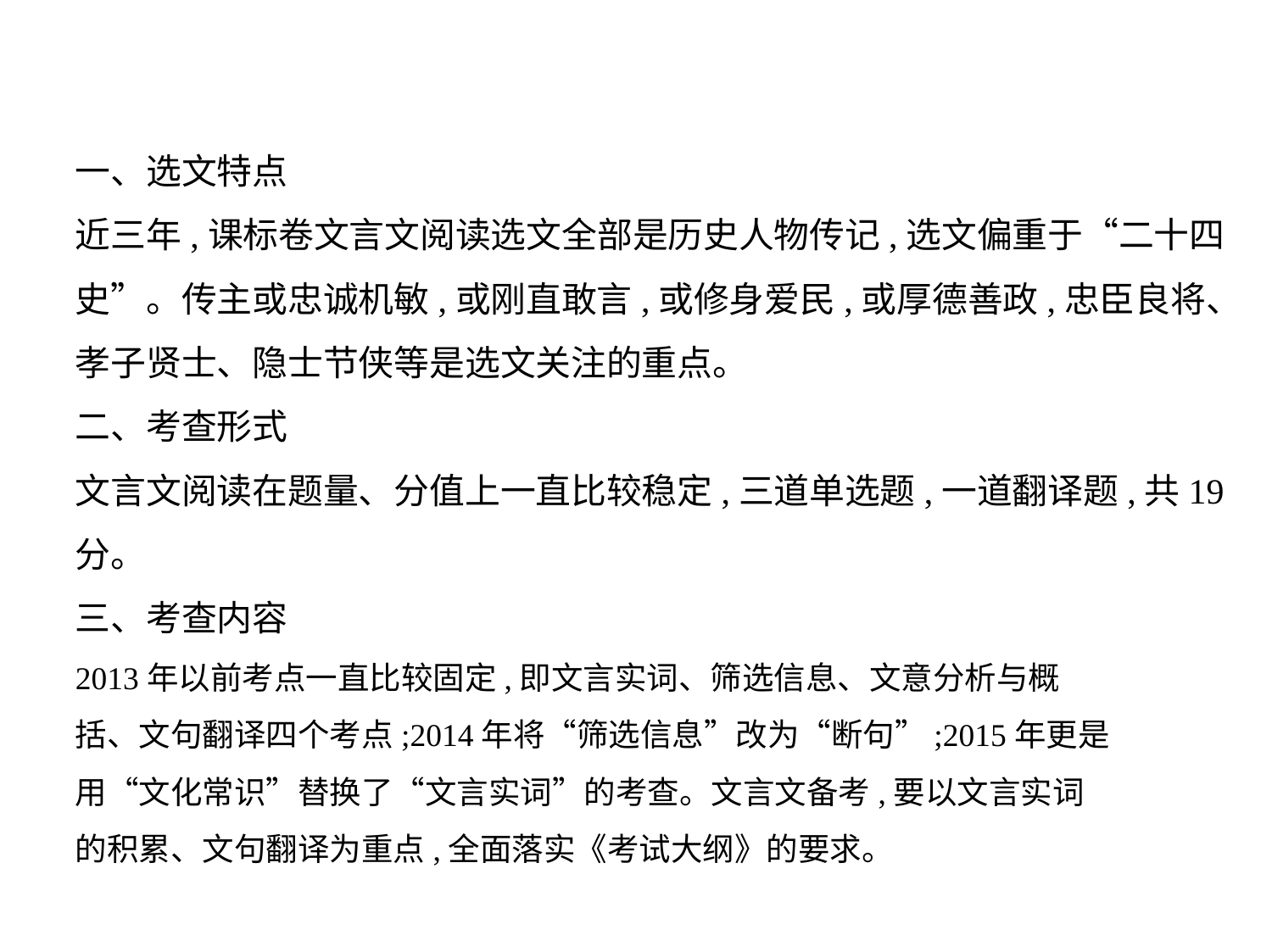

一、选文特点
近三年,课标卷文言文阅读选文全部是历史人物传记,选文偏重于“二十四
史”。传主或忠诚机敏,或刚直敢言,或修身爱民,或厚德善政,忠臣良将、
孝子贤士、隐士节侠等是选文关注的重点。
二、考查形式
文言文阅读在题量、分值上一直比较稳定,三道单选题,一道翻译题,共19
分。
三、考查内容
2013年以前考点一直比较固定,即文言实词、筛选信息、文意分析与概
括、文句翻译四个考点;2014年将“筛选信息”改为“断句”;2015年更是
用“文化常识”替换了“文言实词”的考查。文言文备考,要以文言实词
的积累、文句翻译为重点,全面落实《考试大纲》的要求。